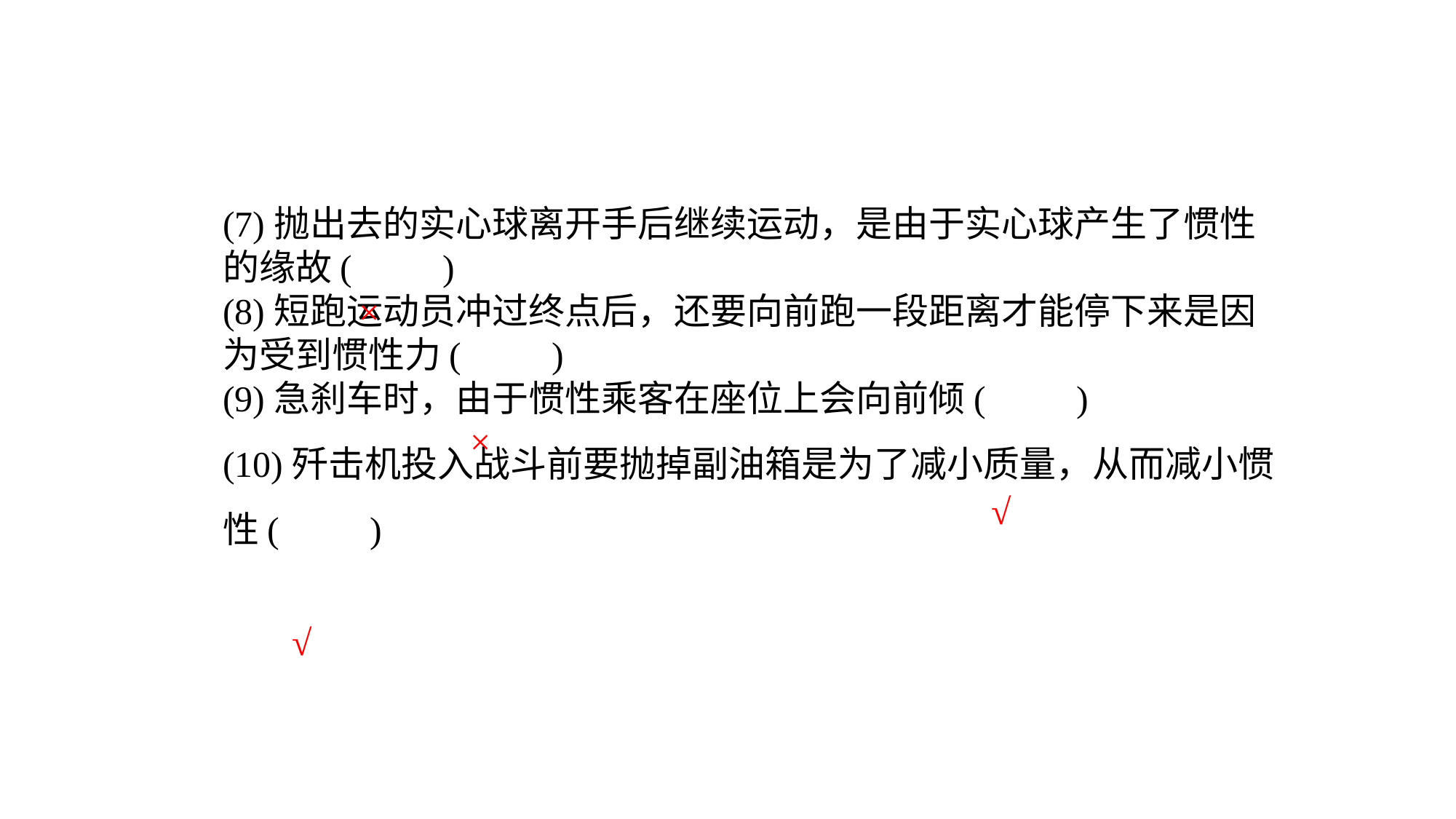

(7)抛出去的实心球离开手后继续运动，是由于实心球产生了惯性的缘故(　　)(8)短跑运动员冲过终点后，还要向前跑一段距离才能停下来是因为受到惯性力(　　)(9)急刹车时，由于惯性乘客在座位上会向前倾(　　)(10)歼击机投入战斗前要抛掉副油箱是为了减小质量，从而减小惯性(　　)
×
×
√
√